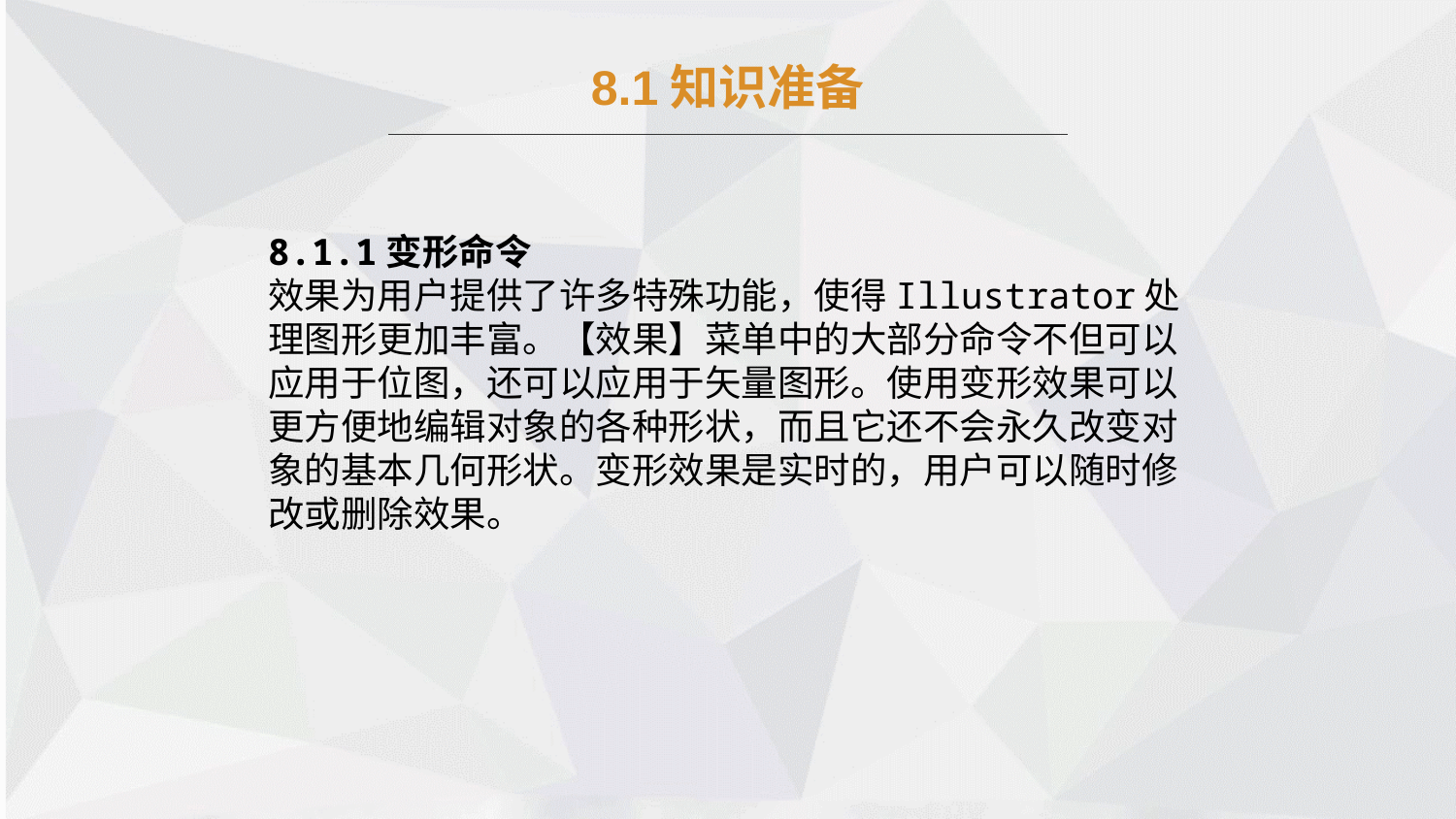

8.1知识准备
8.1.1变形命令
效果为用户提供了许多特殊功能，使得Illustrator处理图形更加丰富。【效果】菜单中的大部分命令不但可以应用于位图，还可以应用于矢量图形。使用变形效果可以更方便地编辑对象的各种形状，而且它还不会永久改变对象的基本几何形状。变形效果是实时的，用户可以随时修改或删除效果。